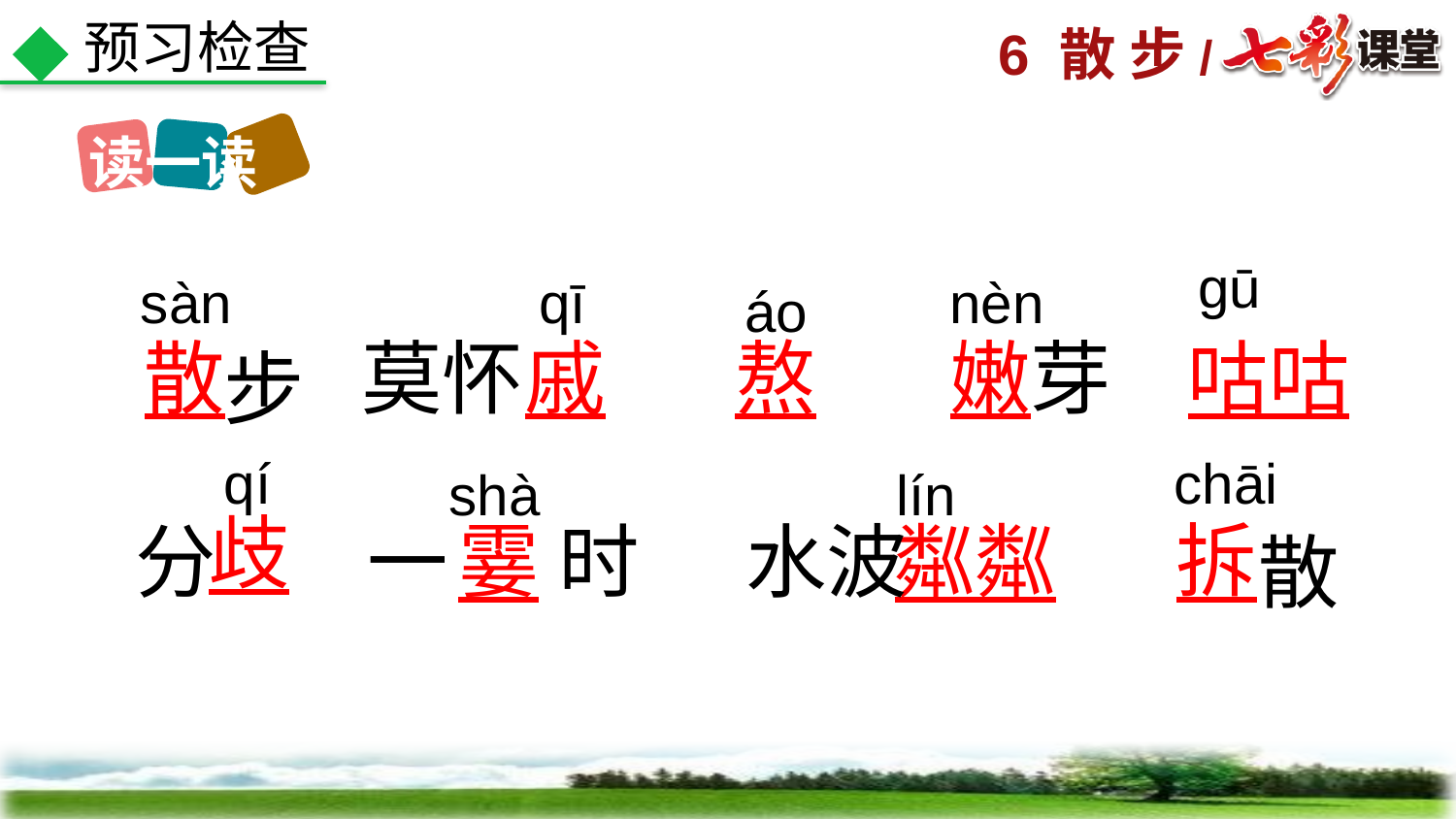

预习检查

读一读

gū
sàn
qī
nèn
áo
戚
熬
嫩
芽
咕咕
散
莫怀
步
qí
chāi
shà
 lín
霎
拆
分
一
时
水波
粼粼
歧
散